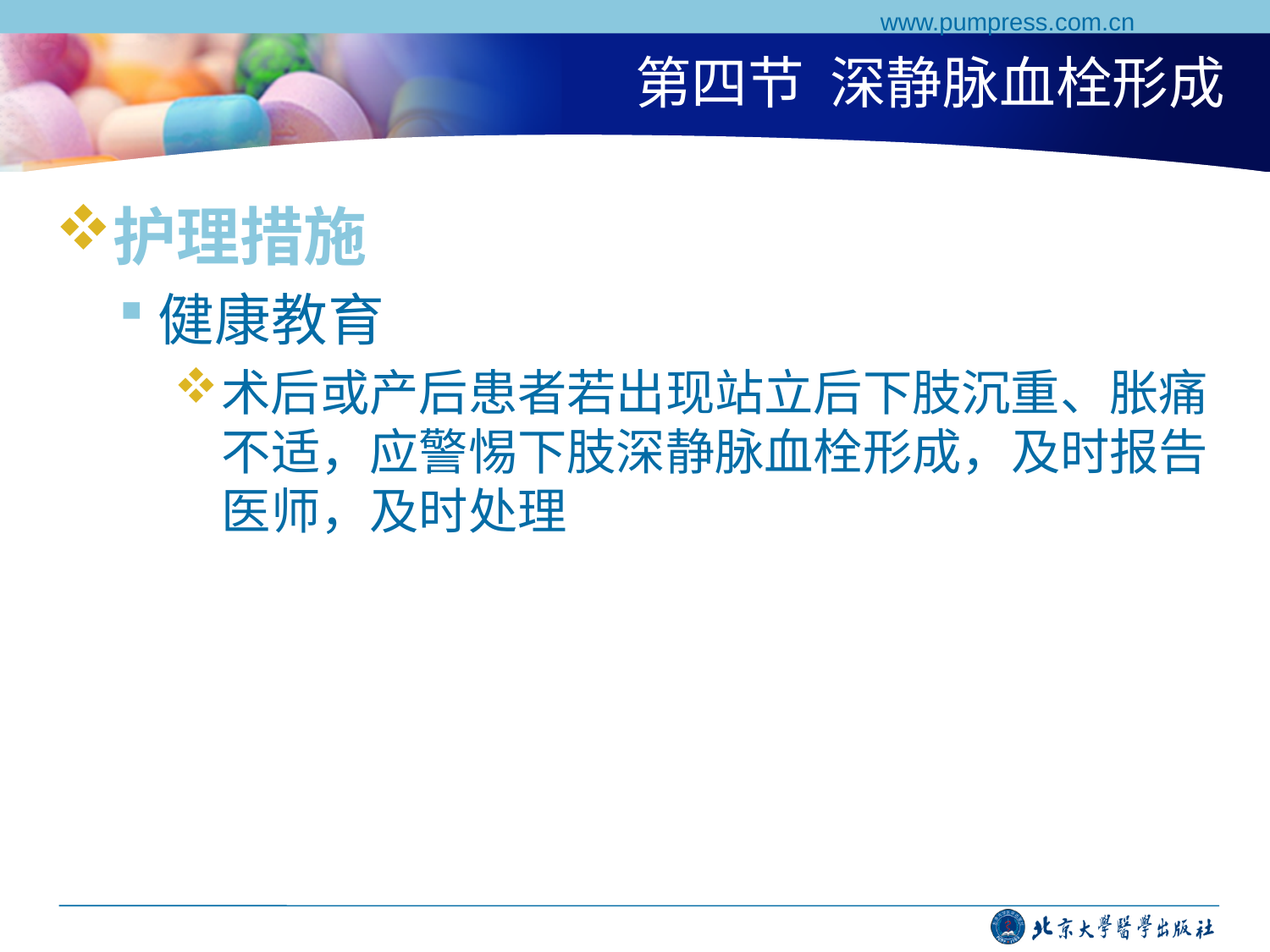

www.pumpress.com.cn
# 第四节  深静脉血栓形成
护理措施
健康教育
术后或产后患者若出现站立后下肢沉重、胀痛不适，应警惕下肢深静脉血栓形成，及时报告医师，及时处理